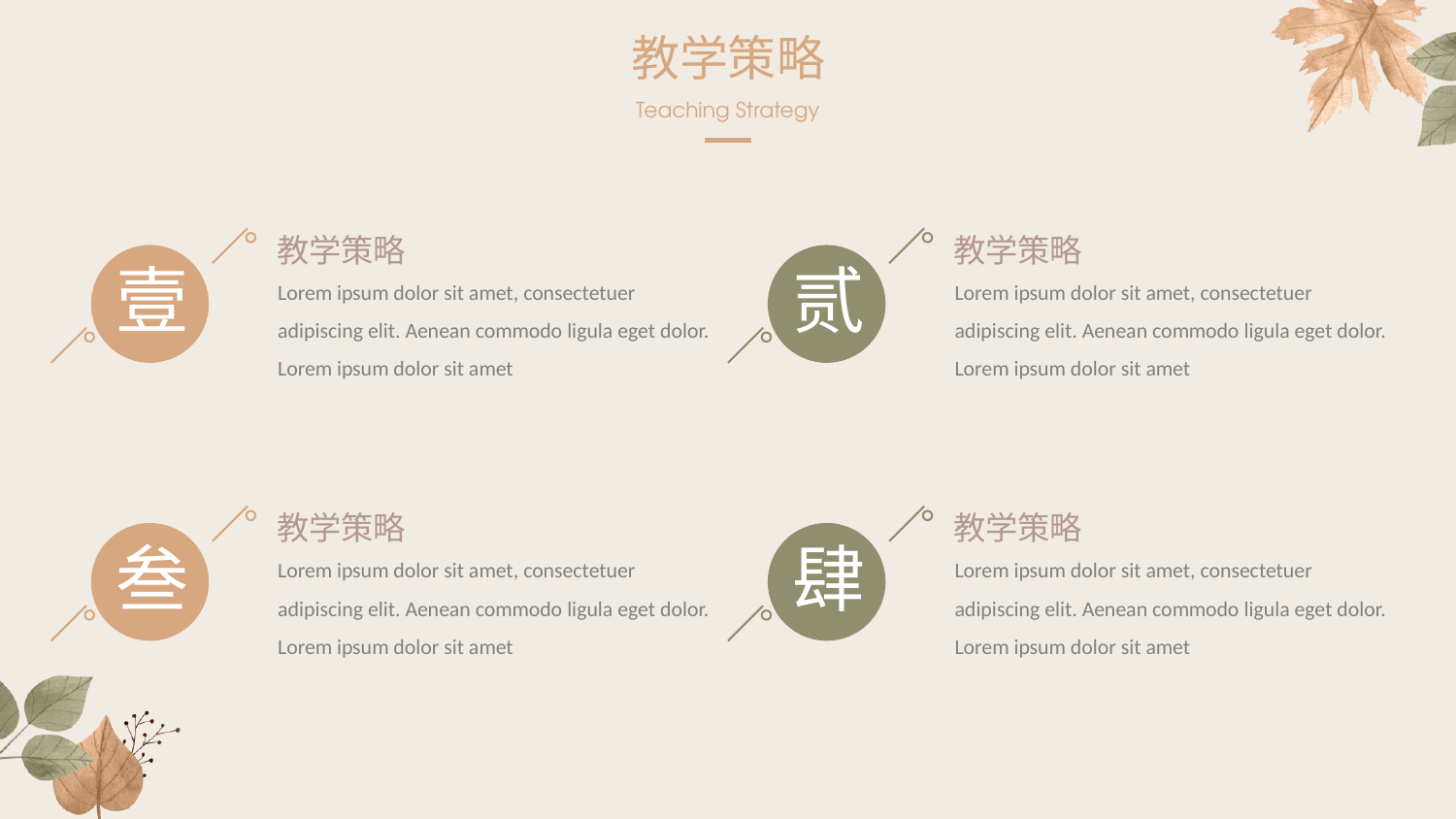

教学策略
Teaching Strategy
教学策略
教学策略

壹

贰

Lorem ipsum dolor sit amet, consectetuer adipiscing elit. Aenean commodo ligula eget dolor. Lorem ipsum dolor sit amet
Lorem ipsum dolor sit amet, consectetuer adipiscing elit. Aenean commodo ligula eget dolor. Lorem ipsum dolor sit amet
教学策略
教学策略

叁

肆

Lorem ipsum dolor sit amet, consectetuer adipiscing elit. Aenean commodo ligula eget dolor. Lorem ipsum dolor sit amet
Lorem ipsum dolor sit amet, consectetuer adipiscing elit. Aenean commodo ligula eget dolor. Lorem ipsum dolor sit amet